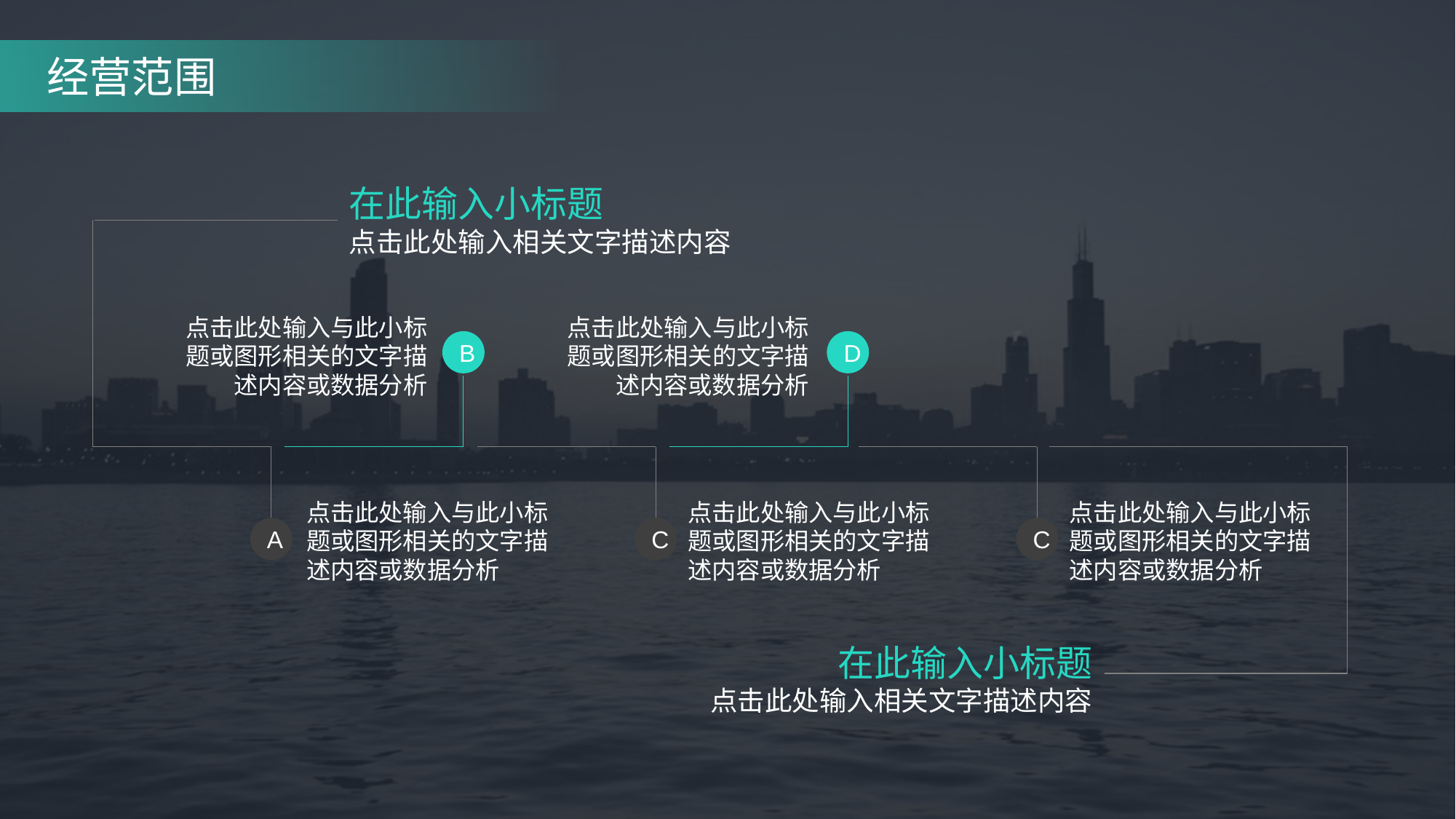

# 经营范围
在此输入小标题
点击此处输入相关文字描述内容
点击此处输入与此小标题或图形相关的文字描述内容或数据分析
点击此处输入与此小标题或图形相关的文字描述内容或数据分析
B
D
点击此处输入与此小标题或图形相关的文字描述内容或数据分析
点击此处输入与此小标题或图形相关的文字描述内容或数据分析
点击此处输入与此小标题或图形相关的文字描述内容或数据分析
A
C
C
在此输入小标题
点击此处输入相关文字描述内容